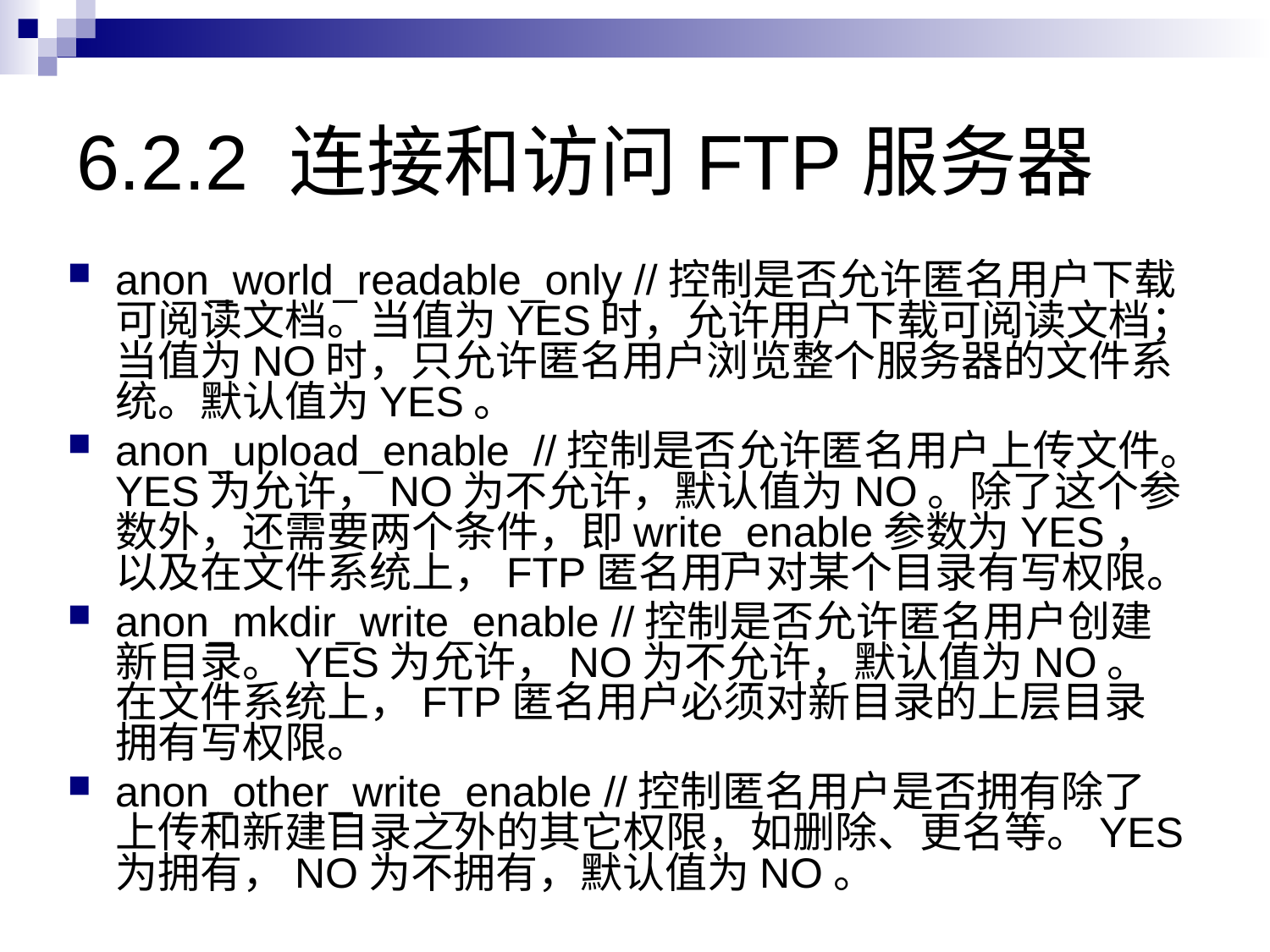

# 6.2.2 连接和访问FTP服务器
anon_world_readable_only //控制是否允许匿名用户下载可阅读文档。当值为YES时，允许用户下载可阅读文档；当值为NO时，只允许匿名用户浏览整个服务器的文件系统。默认值为YES。
anon_upload_enable  //控制是否允许匿名用户上传文件。YES为允许，NO为不允许，默认值为NO。除了这个参数外，还需要两个条件，即write_enable参数为YES，以及在文件系统上，FTP匿名用户对某个目录有写权限。
anon_mkdir_write_enable //控制是否允许匿名用户创建新目录。YES为允许，NO为不允许，默认值为NO。在文件系统上，FTP匿名用户必须对新目录的上层目录拥有写权限。
anon_other_write_enable //控制匿名用户是否拥有除了上传和新建目录之外的其它权限，如删除、更名等。YES为拥有，NO为不拥有，默认值为NO。